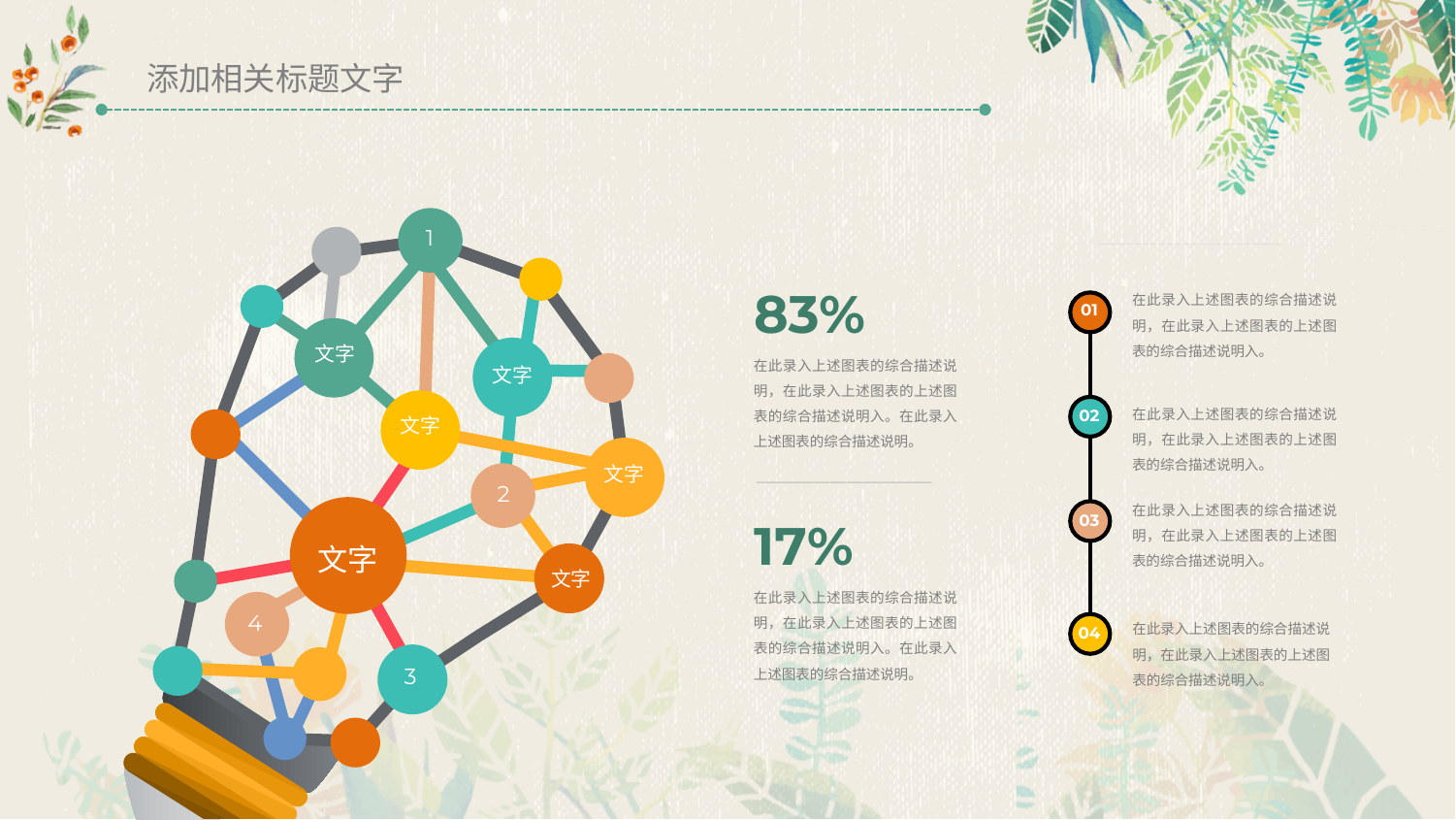

添加相关标题文字

1
83%
在此录入上述图表的综合描述说明，在此录入上述图表的上述图表的综合描述说明入。

01
文字
在此录入上述图表的综合描述说明，在此录入上述图表的上述图表的综合描述说明入。在此录入上述图表的综合描述说明。
文字
在此录入上述图表的综合描述说明，在此录入上述图表的上述图表的综合描述说明入。

02
文字
文字
2
在此录入上述图表的综合描述说明，在此录入上述图表的上述图表的综合描述说明入。

03
17%
文字
文字
在此录入上述图表的综合描述说明，在此录入上述图表的上述图表的综合描述说明入。在此录入上述图表的综合描述说明。
4
在此录入上述图表的综合描述说明，在此录入上述图表的上述图表的综合描述说明入。

04
3